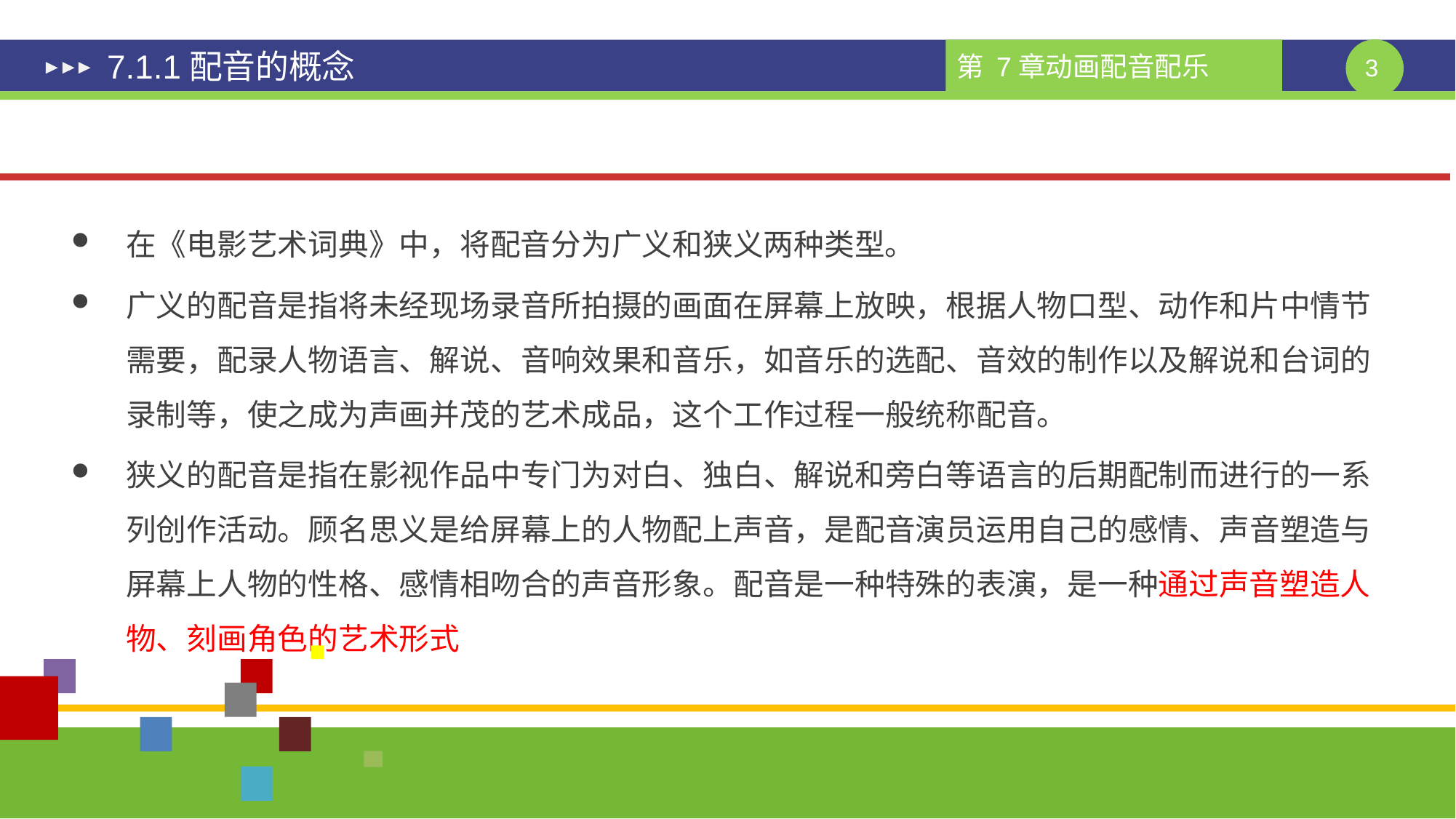

# 7.1.1配音的概念

在《电影艺术词典》中，将配音分为广义和狭义两种类型。
广义的配音是指将未经现场录音所拍摄的画面在屏幕上放映，根据人物口型、动作和片中情节需要，配录人物语言、解说、音响效果和音乐，如音乐的选配、音效的制作以及解说和台词的录制等，使之成为声画并茂的艺术成品，这个工作过程一般统称配音。
狭义的配音是指在影视作品中专门为对白、独白、解说和旁白等语言的后期配制而进行的一系列创作活动。顾名思义是给屏幕上的人物配上声音，是配音演员运用自己的感情、声音塑造与屏幕上人物的性格、感情相吻合的声音形象。配音是一种特殊的表演，是一种通过声音塑造人物、刻画角色的艺术形式